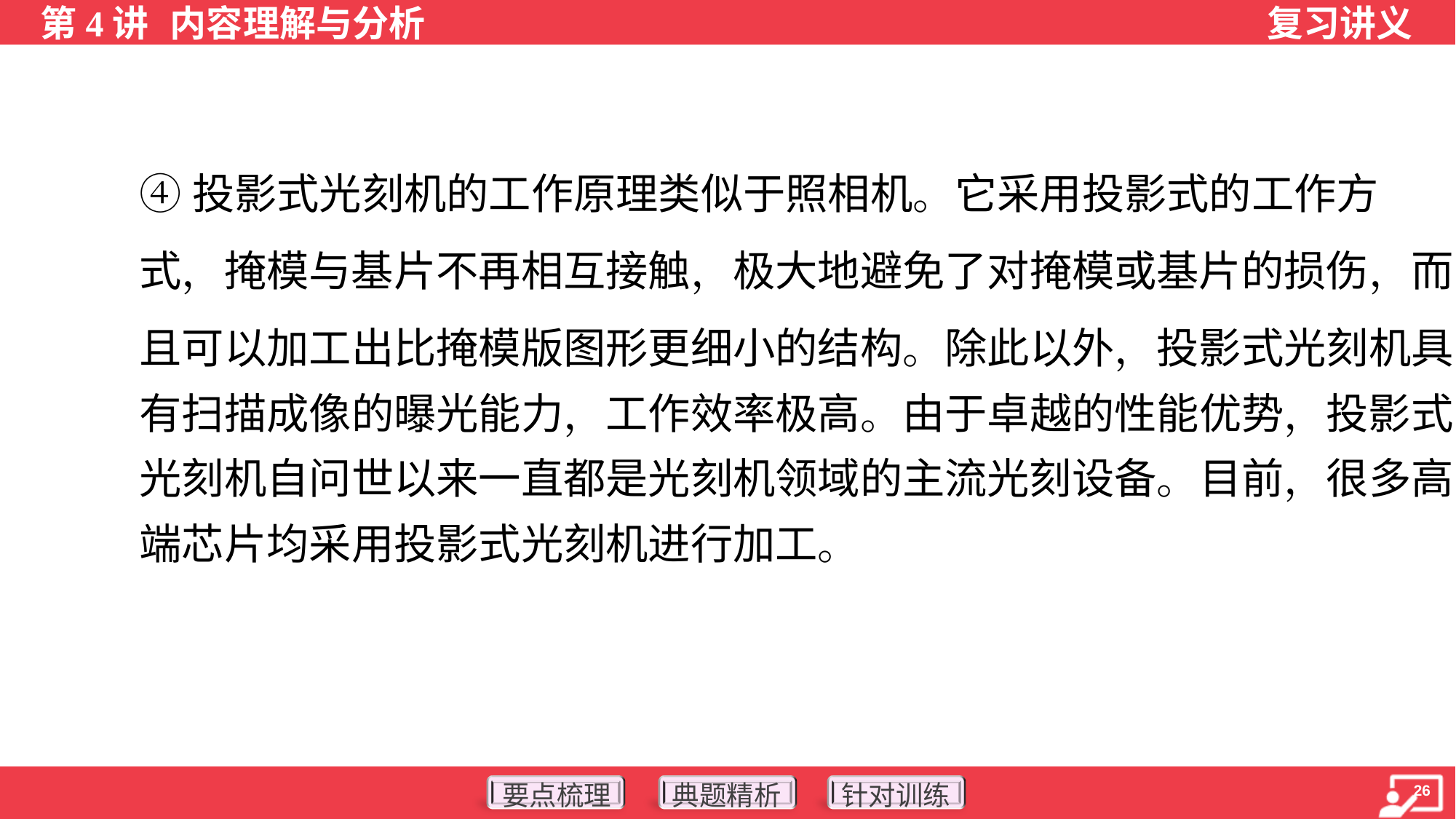

④投影式光刻机的工作原理类似于照相机。它采用投影式的工作方
式，掩模与基片不再相互接触，极大地避免了对掩模或基片的损伤，而
且可以加工出比掩模版图形更细小的结构。除此以外，投影式光刻机具
有扫描成像的曝光能力，工作效率极高。由于卓越的性能优势，投影式
光刻机自问世以来一直都是光刻机领域的主流光刻设备。目前，很多高
端芯片均采用投影式光刻机进行加工。